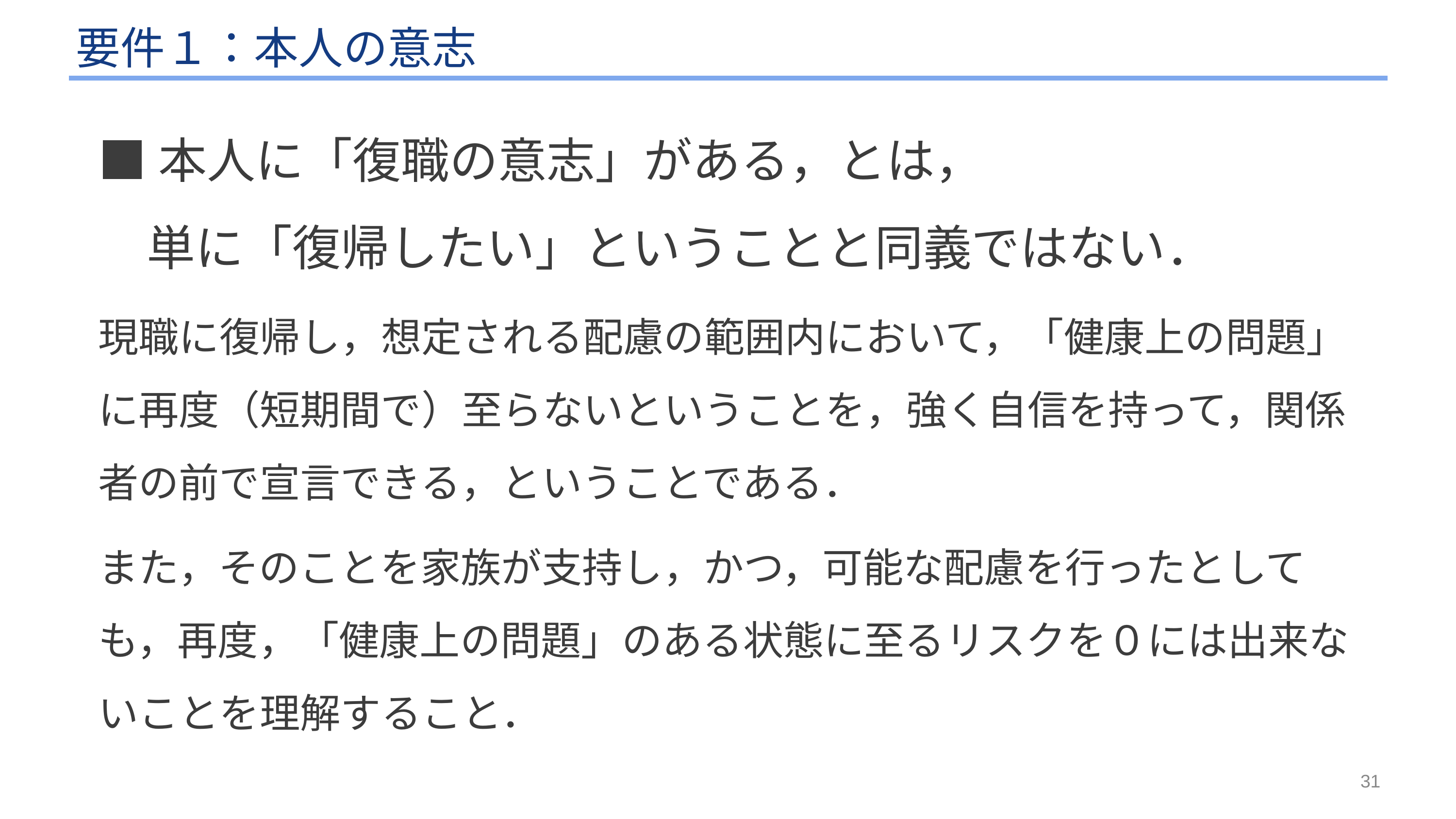

# 要件１：本人の意志
■本人に「復職の意志」がある，とは，
　単に「復帰したい」ということと同義ではない．
現職に復帰し，想定される配慮の範囲内において，「健康上の問題」に再度（短期間で）至らないということを，強く自信を持って，関係者の前で宣言できる，ということである．
また，そのことを家族が支持し，かつ，可能な配慮を行ったとしても，再度，「健康上の問題」のある状態に至るリスクを０には出来ないことを理解すること．
31